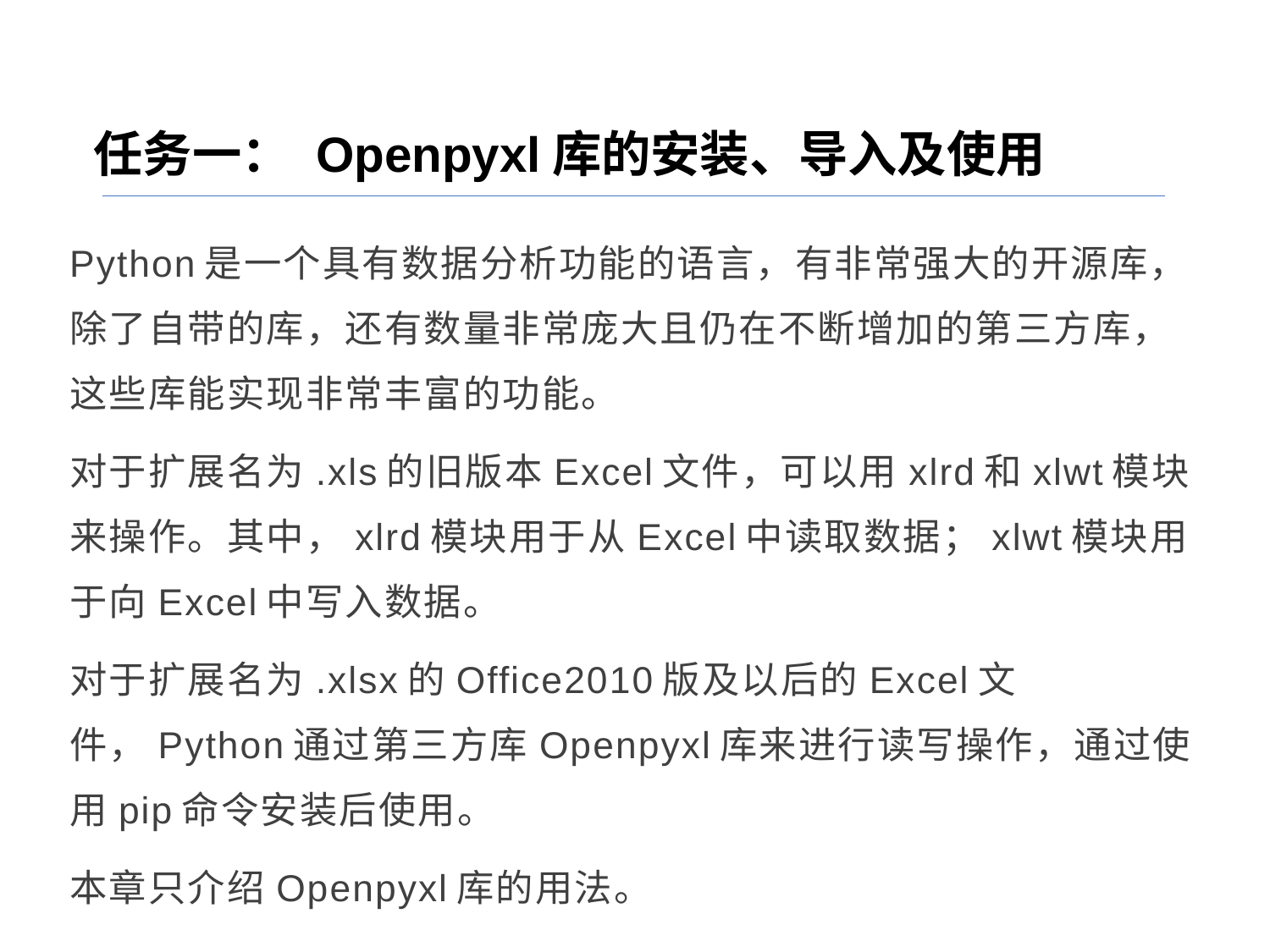

任务一： Openpyxl库的安装、导入及使用
Python是一个具有数据分析功能的语言，有非常强大的开源库，除了自带的库，还有数量非常庞大且仍在不断增加的第三方库，这些库能实现非常丰富的功能。
对于扩展名为.xls的旧版本Excel文件，可以用xlrd和xlwt模块来操作。其中，xlrd模块用于从Excel中读取数据；xlwt模块用于向Excel中写入数据。
对于扩展名为.xlsx的Office2010版及以后的Excel文件，Python通过第三方库Openpyxl库来进行读写操作，通过使用pip命令安装后使用。
本章只介绍Openpyxl库的用法。